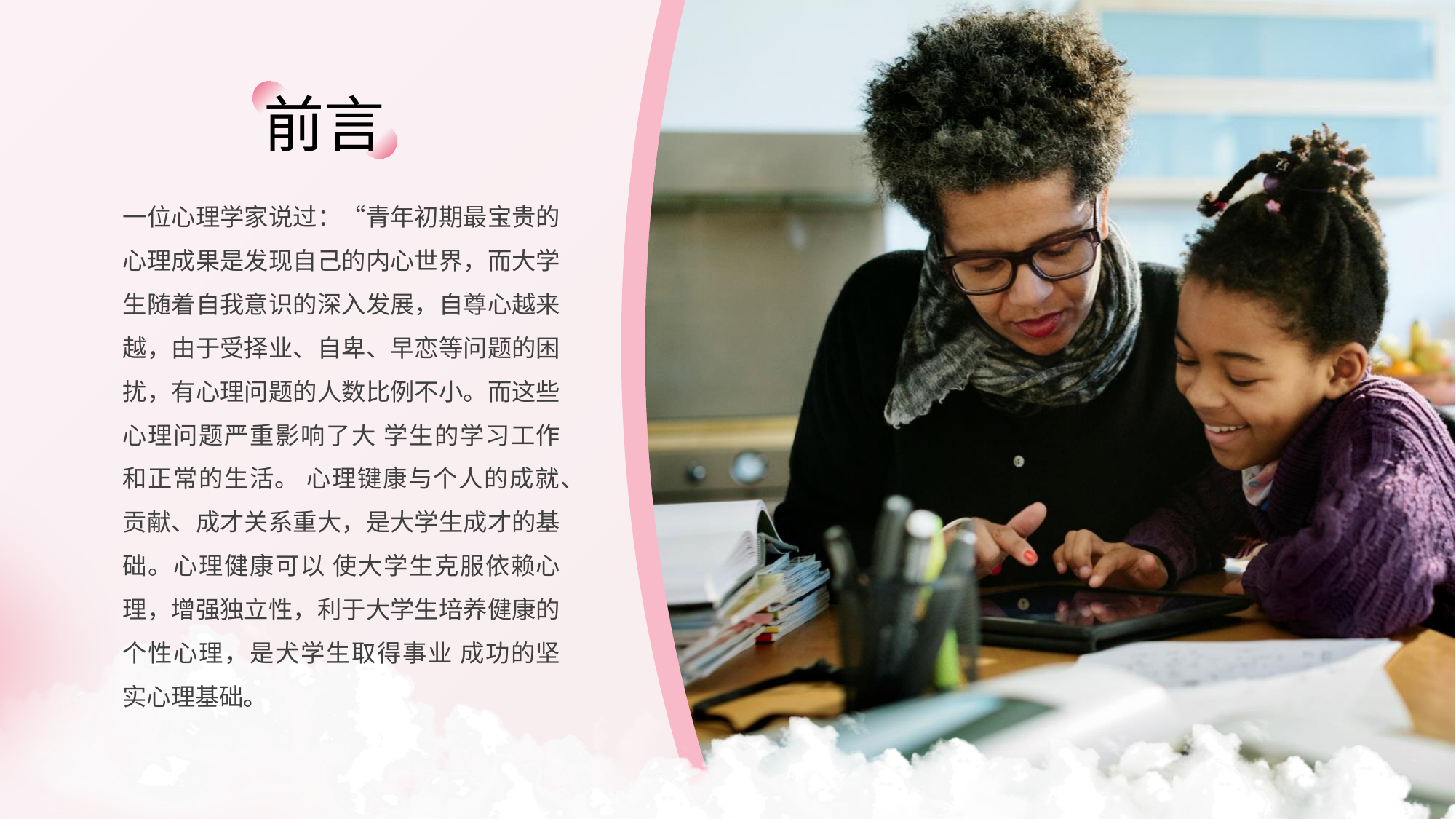

前言

一位心理学家说过：“青年初期最宝贵的心理成果是发现自己的内心世界，而大学生随着自我意识的深入发展，自尊心越来越，由于受择业、自卑、早恋等问题的困扰，有心理问题的人数比例不小。而这些心理问题严重影响了大 学生的学习工作和正常的生活。 心理键康与个人的成就、贡献、成才关系重大，是大学生成才的基础。心理健康可以 使大学生克服依赖心理，增强独立性，利于大学生培养健康的个性心理，是犬学生取得事业 成功的坚实心理基础。